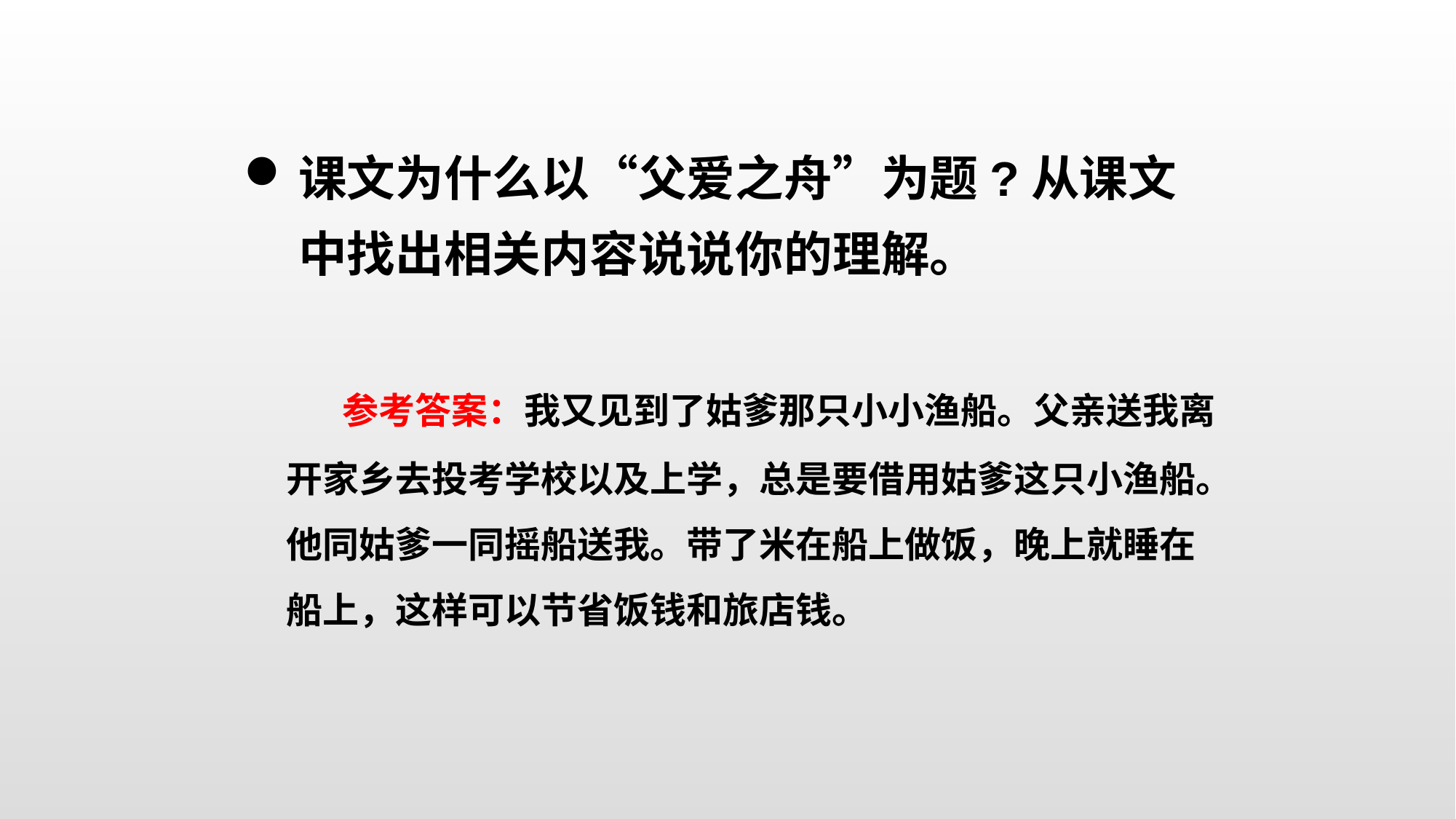

课文为什么以“父爱之舟”为题?从课文中找出相关内容说说你的理解。
    参考答案：我又见到了姑爹那只小小渔船。父亲送我离开家乡去投考学校以及上学，总是要借用姑爹这只小渔船。他同姑爹一同摇船送我。带了米在船上做饭，晚上就睡在船上，这样可以节省饭钱和旅店钱。